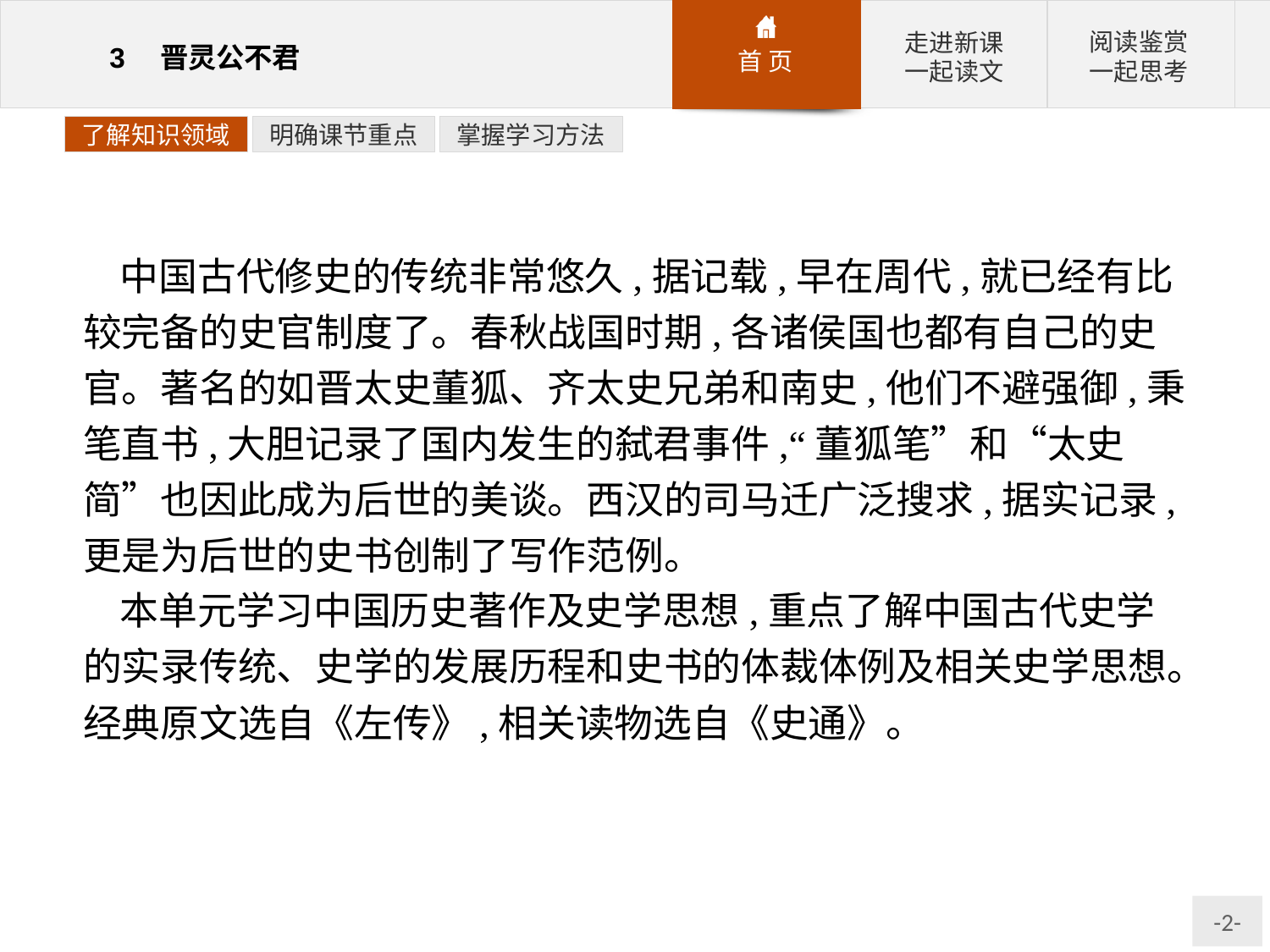

了解知识领域
明确课节重点
掌握学习方法
中国古代修史的传统非常悠久,据记载,早在周代,就已经有比较完备的史官制度了。春秋战国时期,各诸侯国也都有自己的史官。著名的如晋太史董狐、齐太史兄弟和南史,他们不避强御,秉笔直书,大胆记录了国内发生的弑君事件,“董狐笔”和“太史简”也因此成为后世的美谈。西汉的司马迁广泛搜求,据实记录,更是为后世的史书创制了写作范例。
本单元学习中国历史著作及史学思想,重点了解中国古代史学的实录传统、史学的发展历程和史书的体裁体例及相关史学思想。经典原文选自《左传》,相关读物选自《史通》。